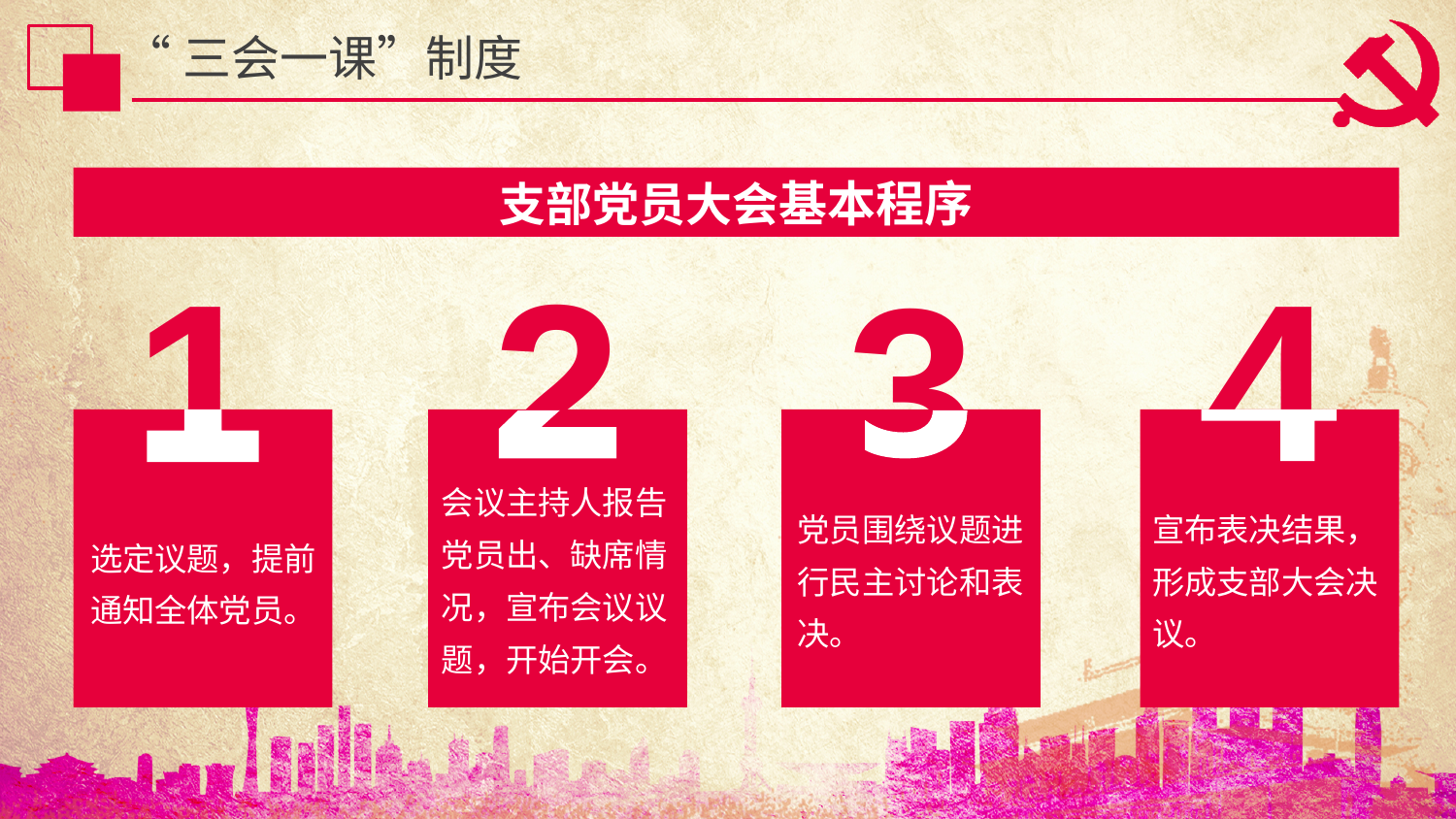

支部党员大会基本程序
1

选定议题，提前
通知全体党员。
2

会议主持人报告
党员出、缺席情
况，宣布会议议
题，开始开会。
4

宣布表决结果，形成支部大会决议。
3

党员围绕议题进行民主讨论和表决。